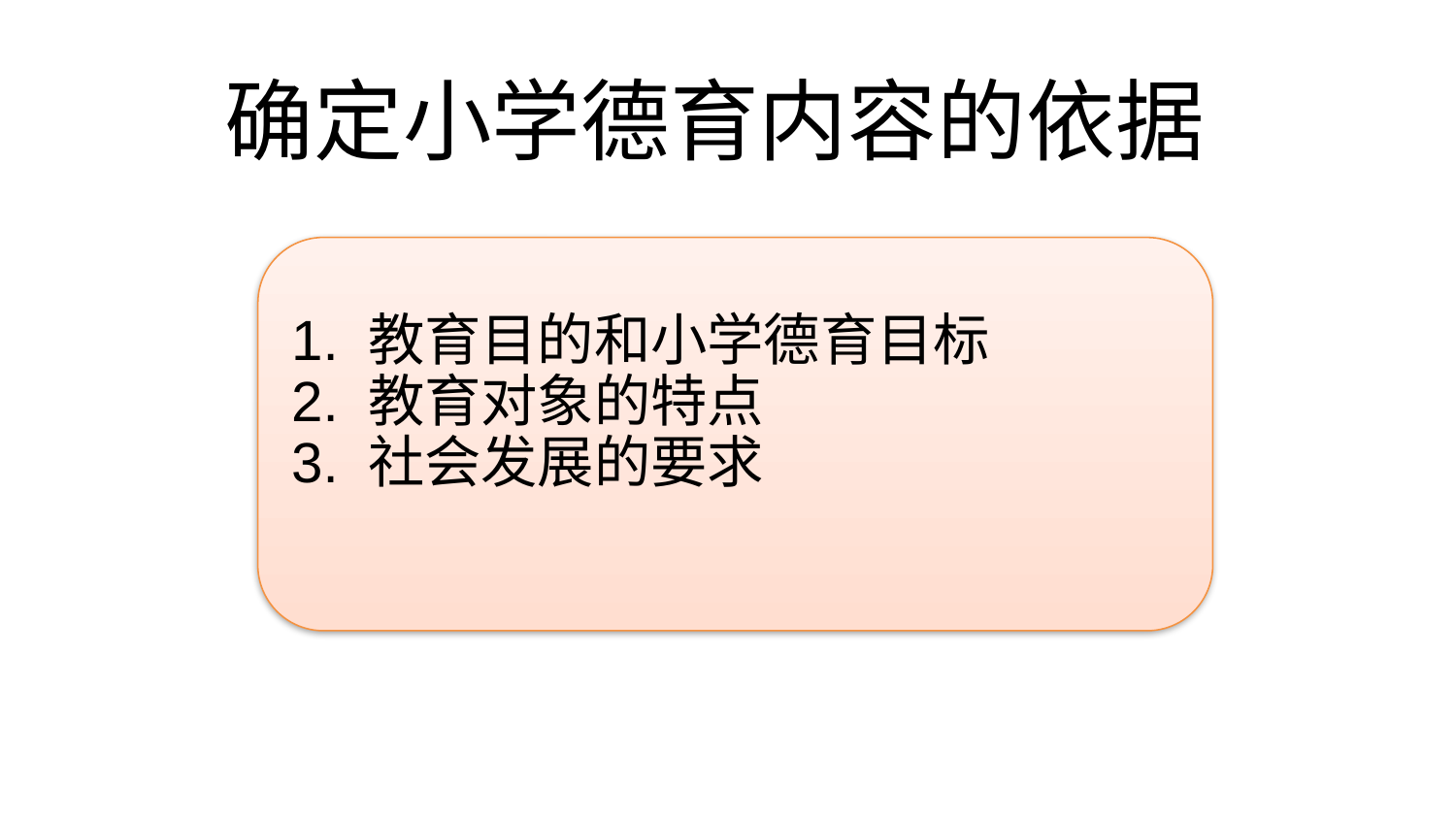

# 确定小学德育内容的依据
1. 教育目的和小学德育目标
2. 教育对象的特点
3. 社会发展的要求